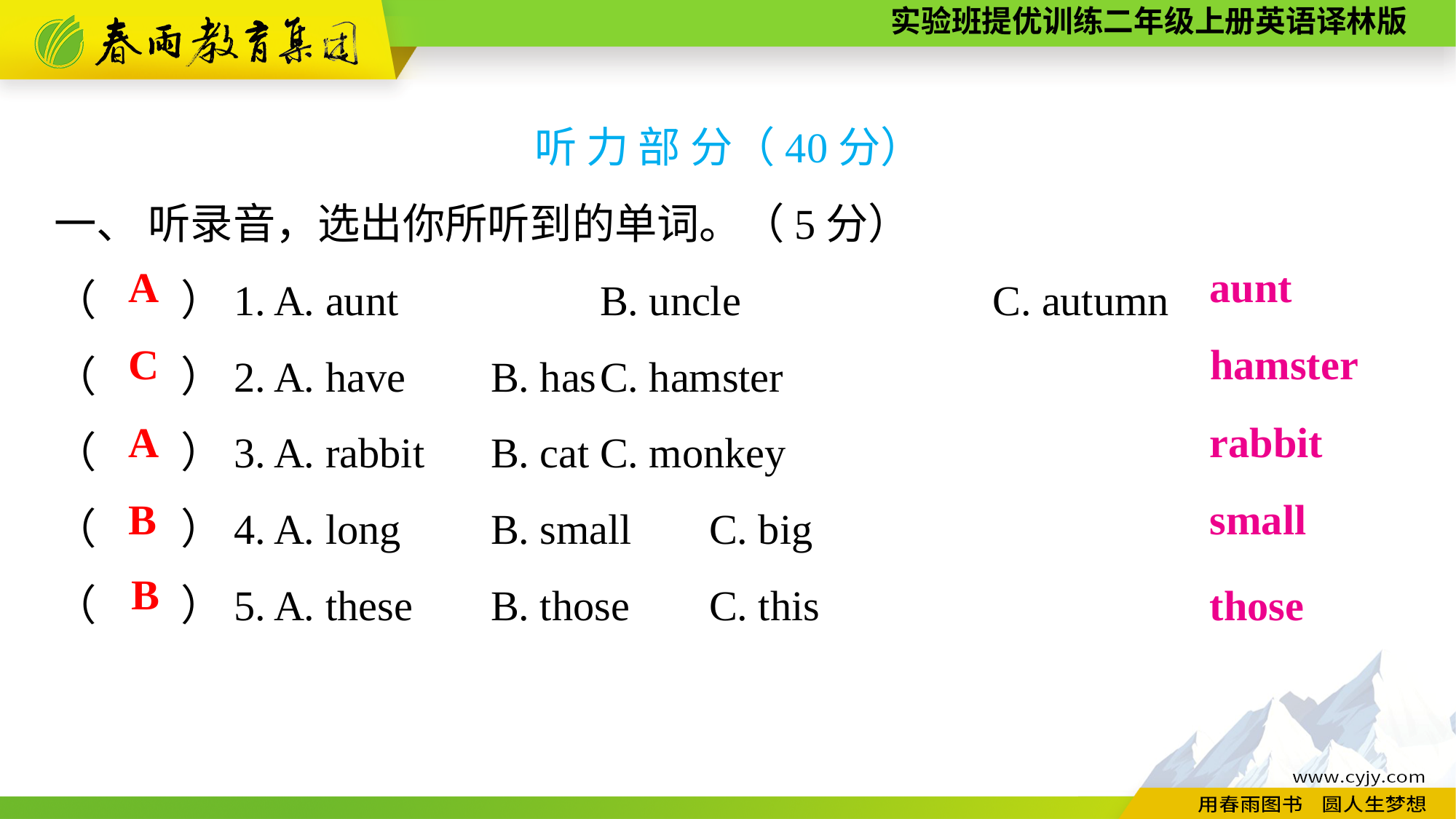

听 力 部 分（40分）
一、 听录音，选出你所听到的单词。（5分）
（　　）1. A. aunt　　　　	B. uncle　　　　　  C. autumn
（　　）2. A. have	B. has	C. hamster
（　　）3. A. rabbit	B. cat	C. monkey
（　　）4. A. long	B. small	C. big
（　　）5. A. these	B. those	C. this
A
aunt
C
hamster
A
rabbit
B
small
B
those